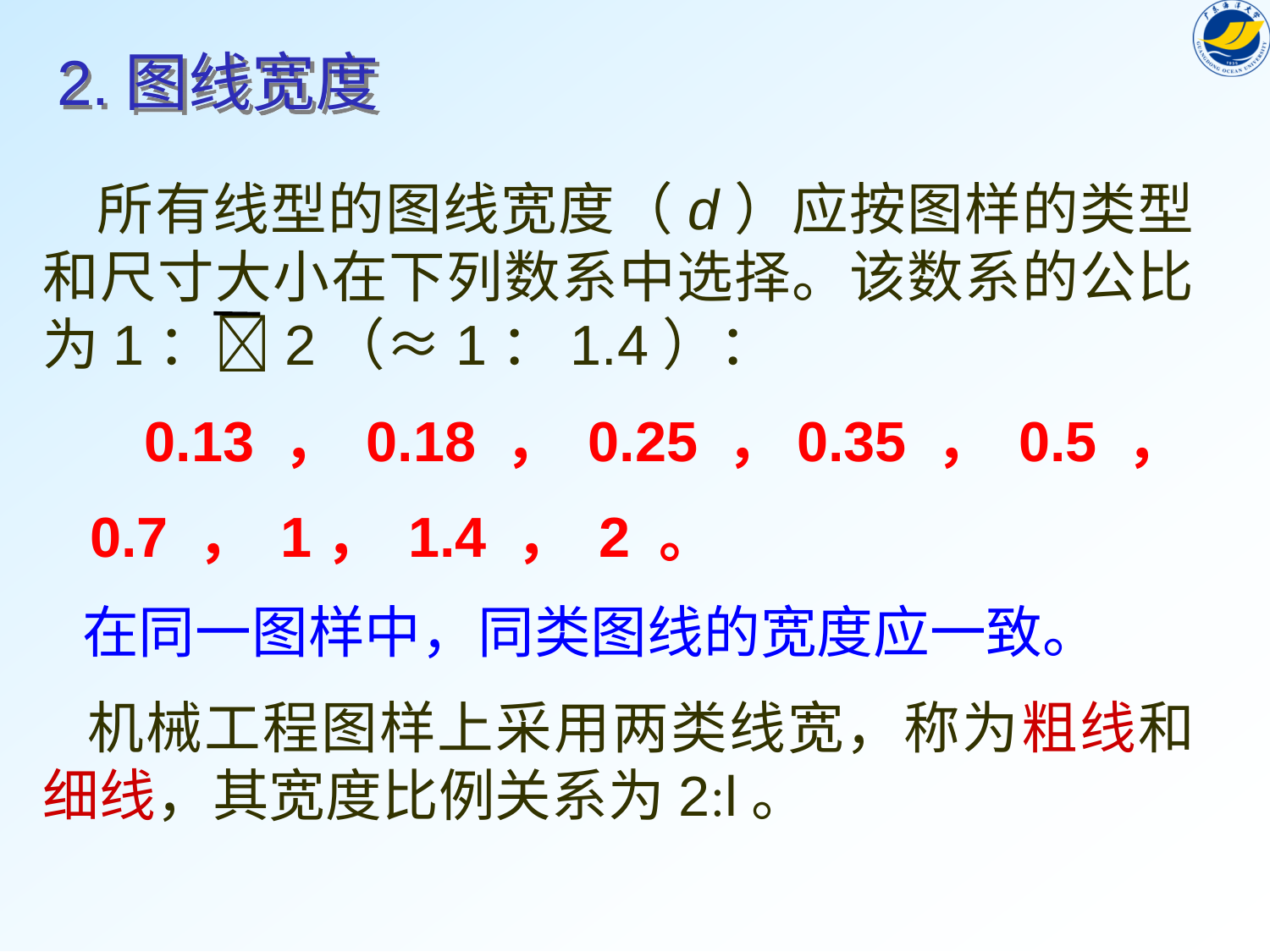

# 2.图线宽度
    所有线型的图线宽度（d）应按图样的类型和尺寸大小在下列数系中选择。该数系的公比为1：√2（≈1：1.4）：
   0.13 ， 0.18 ， 0.25 ，0.35 ， 0.5 ，
   0.7 ， 1， 1.4 ， 2 。
  在同一图样中，同类图线的宽度应一致。
  机械工程图样上采用两类线宽，称为粗线和细线，其宽度比例关系为2:l。